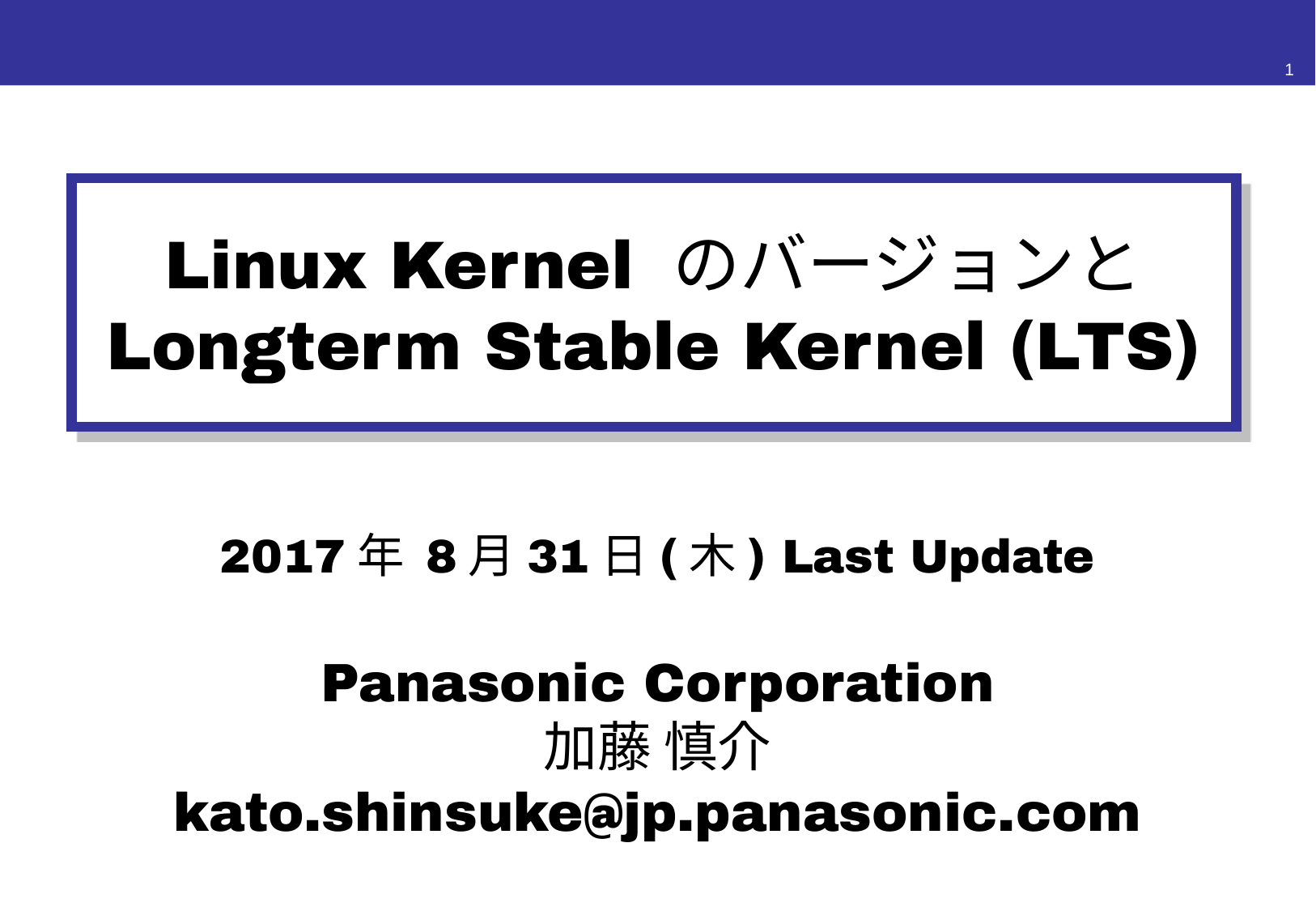

1
Linux Kernel のバージョンと
Longterm Stable Kernel (LTS)
2017年 8月31日(木) Last Update
Panasonic Corporation
加藤 慎介
kato.shinsuke@jp.panasonic.com